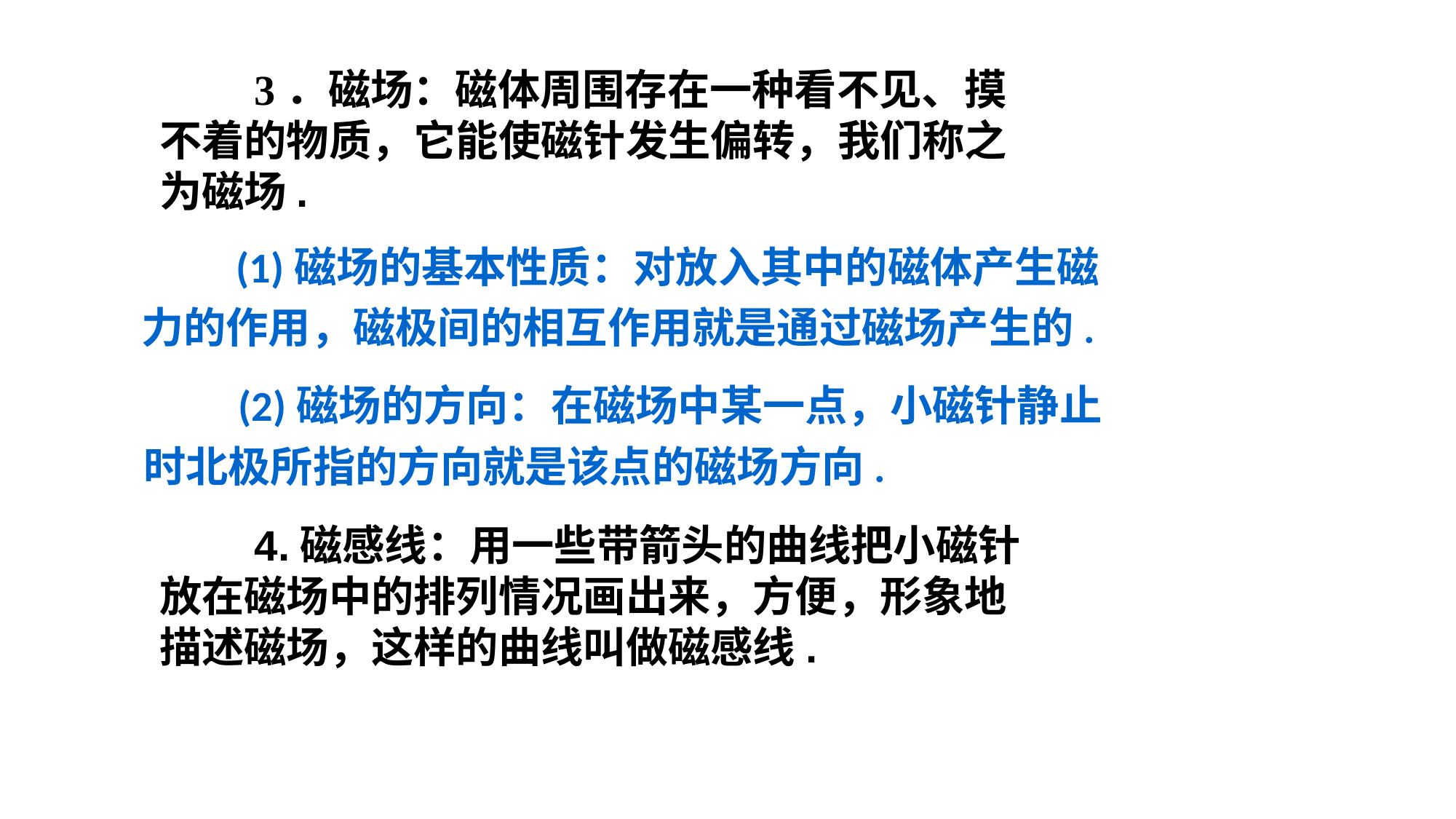

3．磁场：磁体周围存在一种看不见、摸不着的物质，它能使磁针发生偏转，我们称之为磁场.
　　(1)磁场的基本性质：对放入其中的磁体产生磁力的作用，磁极间的相互作用就是通过磁场产生的.
　　(2)磁场的方向：在磁场中某一点，小磁针静止时北极所指的方向就是该点的磁场方向.
　　4.磁感线：用一些带箭头的曲线把小磁针放在磁场中的排列情况画出来，方便，形象地描述磁场，这样的曲线叫做磁感线.